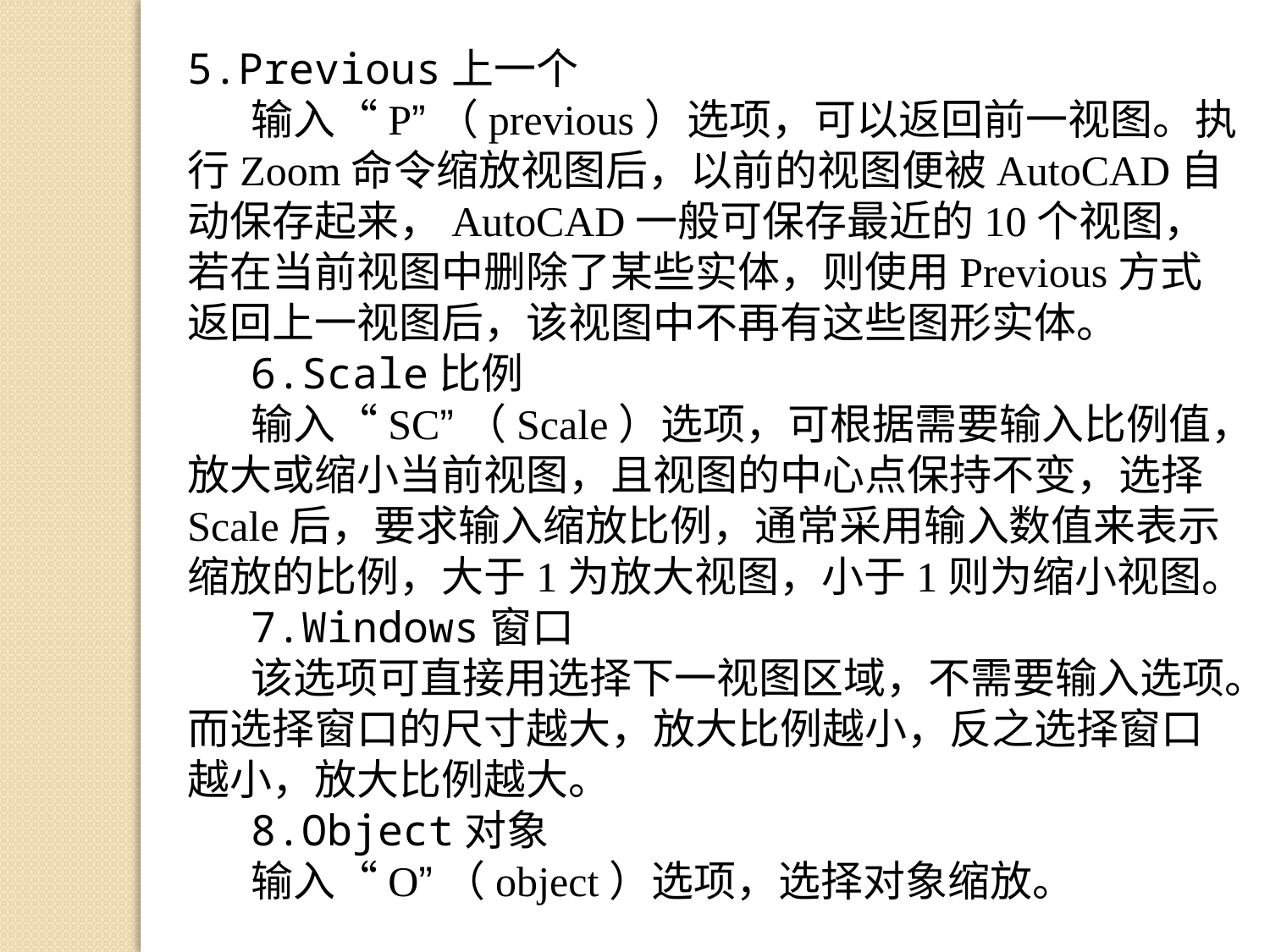

5.Previous上一个
输入“P”（previous）选项，可以返回前一视图。执行Zoom命令缩放视图后，以前的视图便被AutoCAD自动保存起来，AutoCAD一般可保存最近的10个视图，若在当前视图中删除了某些实体，则使用Previous方式返回上一视图后，该视图中不再有这些图形实体。
6.Scale比例
输入“SC”（Scale）选项，可根据需要输入比例值，放大或缩小当前视图，且视图的中心点保持不变，选择Scale后，要求输入缩放比例，通常采用输入数值来表示缩放的比例，大于1为放大视图，小于1则为缩小视图。
7.Windows窗口
该选项可直接用选择下一视图区域，不需要输入选项。而选择窗口的尺寸越大，放大比例越小，反之选择窗口越小，放大比例越大。
8.Object对象
输入“O”（object）选项，选择对象缩放。